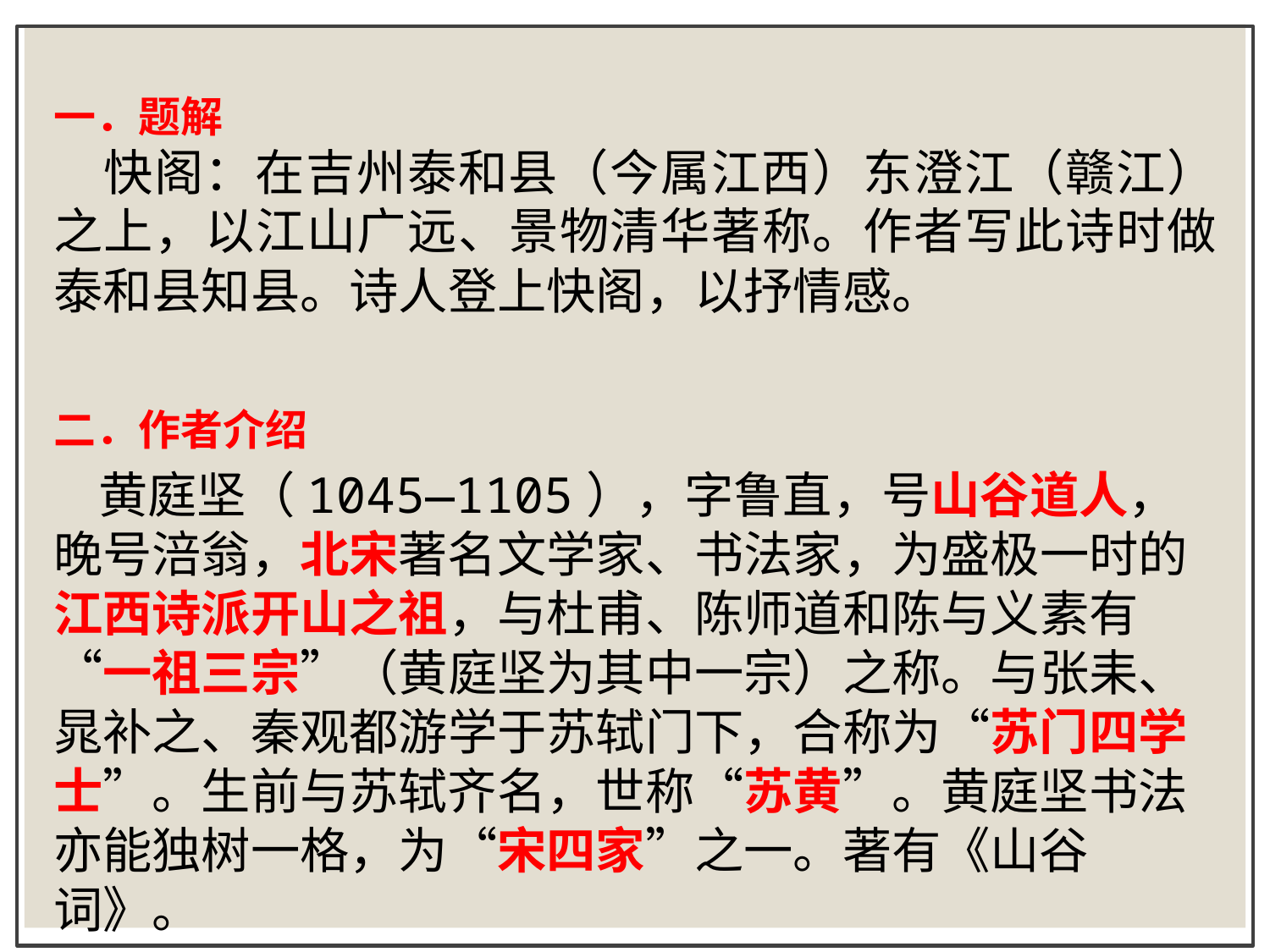

一．题解
   快阁：在吉州泰和县（今属江西）东澄江（赣江）之上，以江山广远、景物清华著称。作者写此诗时做泰和县知县。诗人登上快阁，以抒情感。

二．作者介绍
   黄庭坚（1045—1105），字鲁直，号山谷道人，晚号涪翁，北宋著名文学家、书法家，为盛极一时的江西诗派开山之祖，与杜甫、陈师道和陈与义素有“一祖三宗”（黄庭坚为其中一宗）之称。与张耒、晁补之、秦观都游学于苏轼门下，合称为“苏门四学士”。生前与苏轼齐名，世称“苏黄”。黄庭坚书法亦能独树一格，为“宋四家”之一。著有《山谷词》。